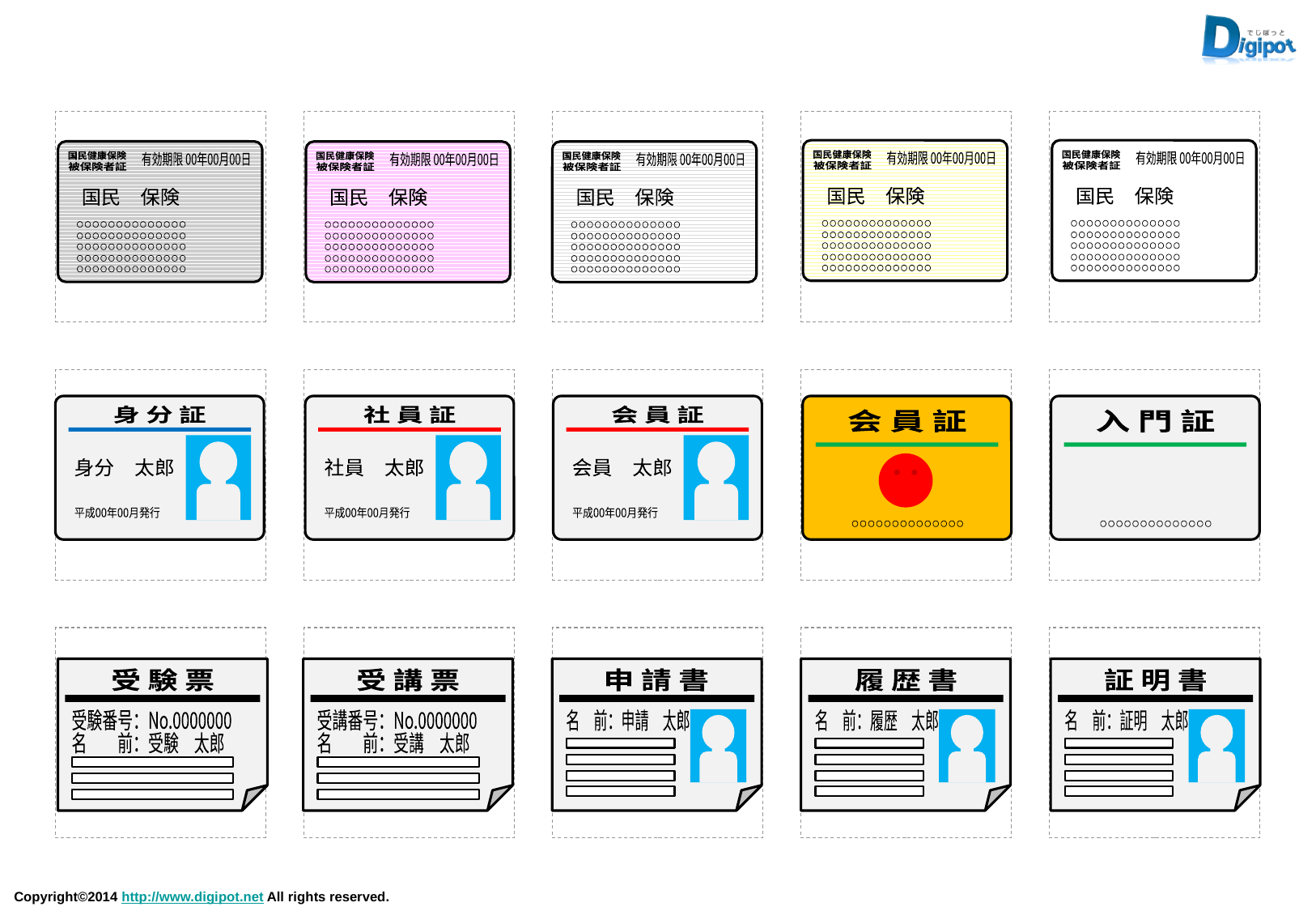

有効期限 00年00月00日
国民　保険
国民健康保険
被保険者証
○○○○○○○○○○○○○○
○○○○○○○○○○○○○○
○○○○○○○○○○○○○○
○○○○○○○○○○○○○○
○○○○○○○○○○○○○○

有効期限 00年00月00日
国民　保険
国民健康保険
被保険者証
○○○○○○○○○○○○○○
○○○○○○○○○○○○○○
○○○○○○○○○○○○○○
○○○○○○○○○○○○○○
○○○○○○○○○○○○○○

有効期限 00年00月00日
国民　保険
国民健康保険
被保険者証
○○○○○○○○○○○○○○
○○○○○○○○○○○○○○
○○○○○○○○○○○○○○
○○○○○○○○○○○○○○
○○○○○○○○○○○○○○

有効期限 00年00月00日
国民　保険
国民健康保険
被保険者証
○○○○○○○○○○○○○○
○○○○○○○○○○○○○○
○○○○○○○○○○○○○○
○○○○○○○○○○○○○○
○○○○○○○○○○○○○○

有効期限 00年00月00日
国民　保険
国民健康保険
被保険者証
○○○○○○○○○○○○○○
○○○○○○○○○○○○○○
○○○○○○○○○○○○○○
○○○○○○○○○○○○○○
○○○○○○○○○○○○○○

身 分 証

身分　太郎
平成00年00月発行

社 員 証

社員　太郎
平成00年00月発行

会 員 証

会員　太郎
平成00年00月発行

会 員 証

○○○○○○○○○○○○○○

入 門 証

○○○○○○○○○○○○○○

受 験 票

受験番号：No.0000000
名　　前：受験　太郎

受 講 票

受講番号：No.0000000
名　　前：受講　太郎

申 請 書

名　前：申請　太郎

履 歴 書

名　前：履歴　太郎

証 明 書

名　前：証明　太郎